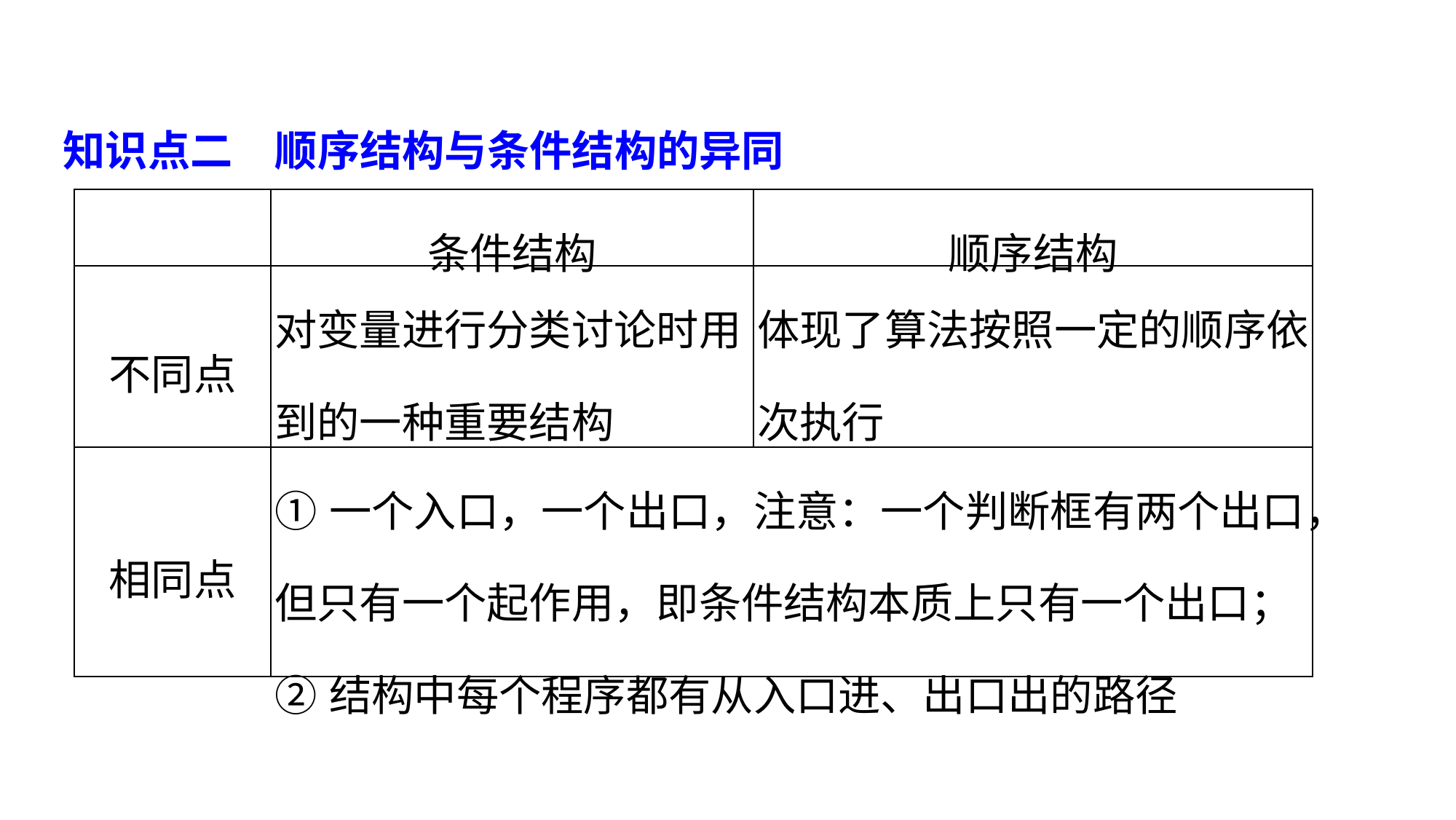

知识点二　顺序结构与条件结构的异同
|  | 条件结构 | 顺序结构 |
| --- | --- | --- |
| 不同点 | 对变量进行分类讨论时用到的一种重要结构 | 体现了算法按照一定的顺序依次执行 |
| 相同点 | ①一个入口，一个出口，注意：一个判断框有两个出口，但只有一个起作用，即条件结构本质上只有一个出口； ②结构中每个程序都有从入口进、出口出的路径 |  |